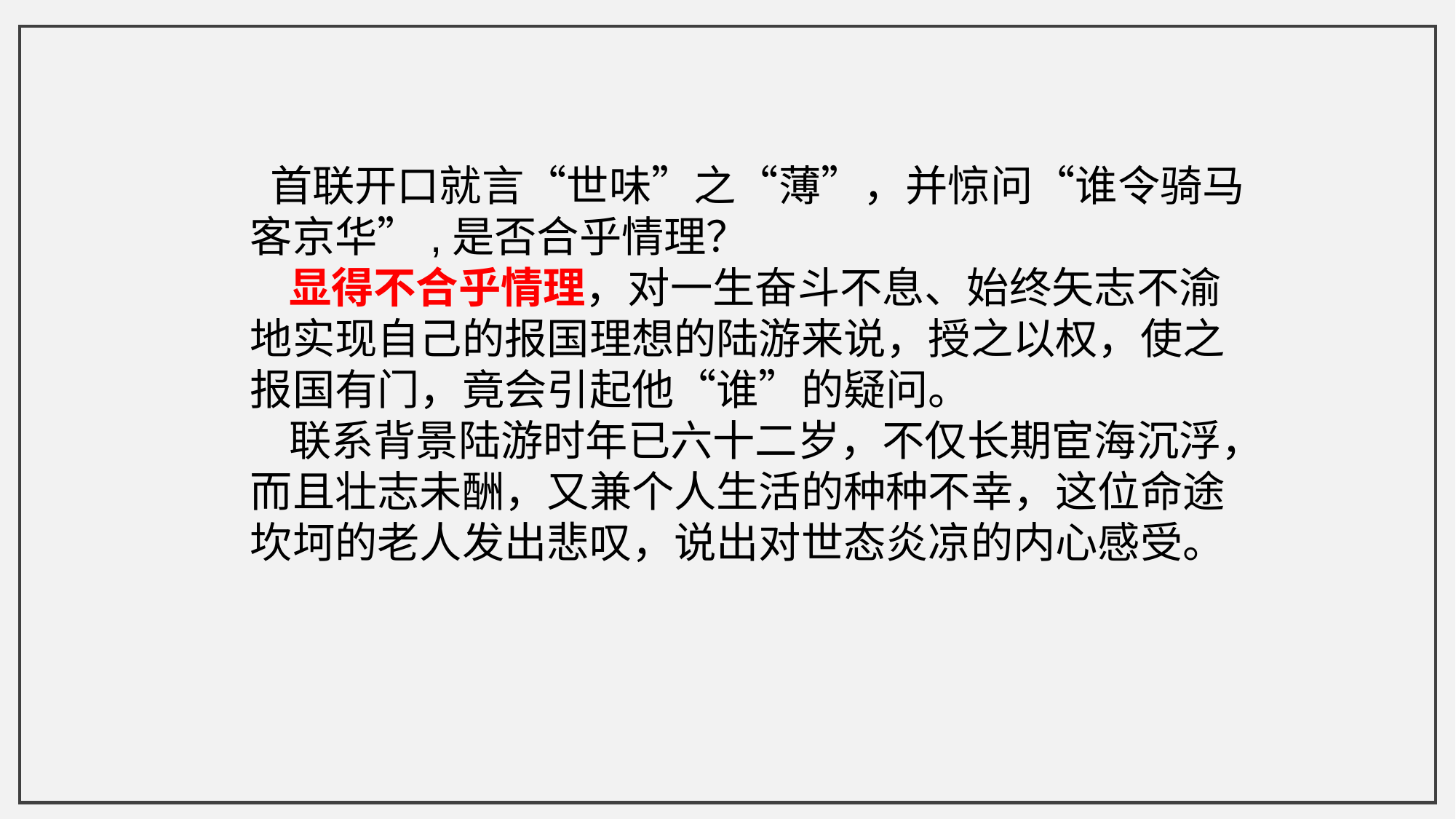

首联开口就言“世味”之“薄”，并惊问“谁令骑马客京华”,是否合乎情理？
   显得不合乎情理，对一生奋斗不息、始终矢志不渝地实现自己的报国理想的陆游来说，授之以权，使之报国有门，竟会引起他“谁”的疑问。
   联系背景陆游时年已六十二岁，不仅长期宦海沉浮，而且壮志未酬，又兼个人生活的种种不幸，这位命途坎坷的老人发出悲叹，说出对世态炎凉的内心感受。